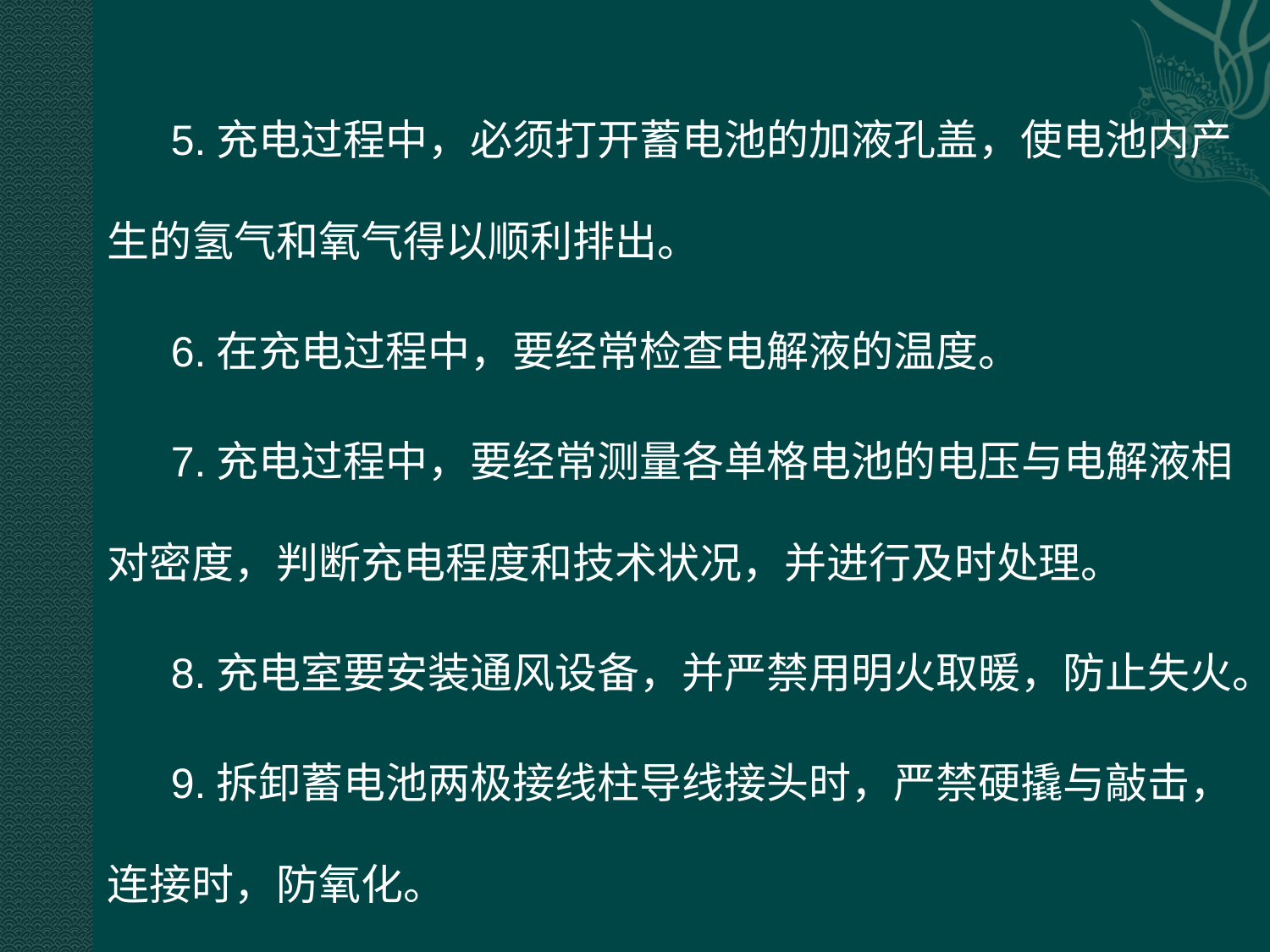

5.充电过程中，必须打开蓄电池的加液孔盖，使电池内产生的氢气和氧气得以顺利排出。
6.在充电过程中，要经常检查电解液的温度。
7.充电过程中，要经常测量各单格电池的电压与电解液相对密度，判断充电程度和技术状况，并进行及时处理。
8.充电室要安装通风设备，并严禁用明火取暖，防止失火。
9.拆卸蓄电池两极接线柱导线接头时，严禁硬撬与敲击，连接时，防氧化。